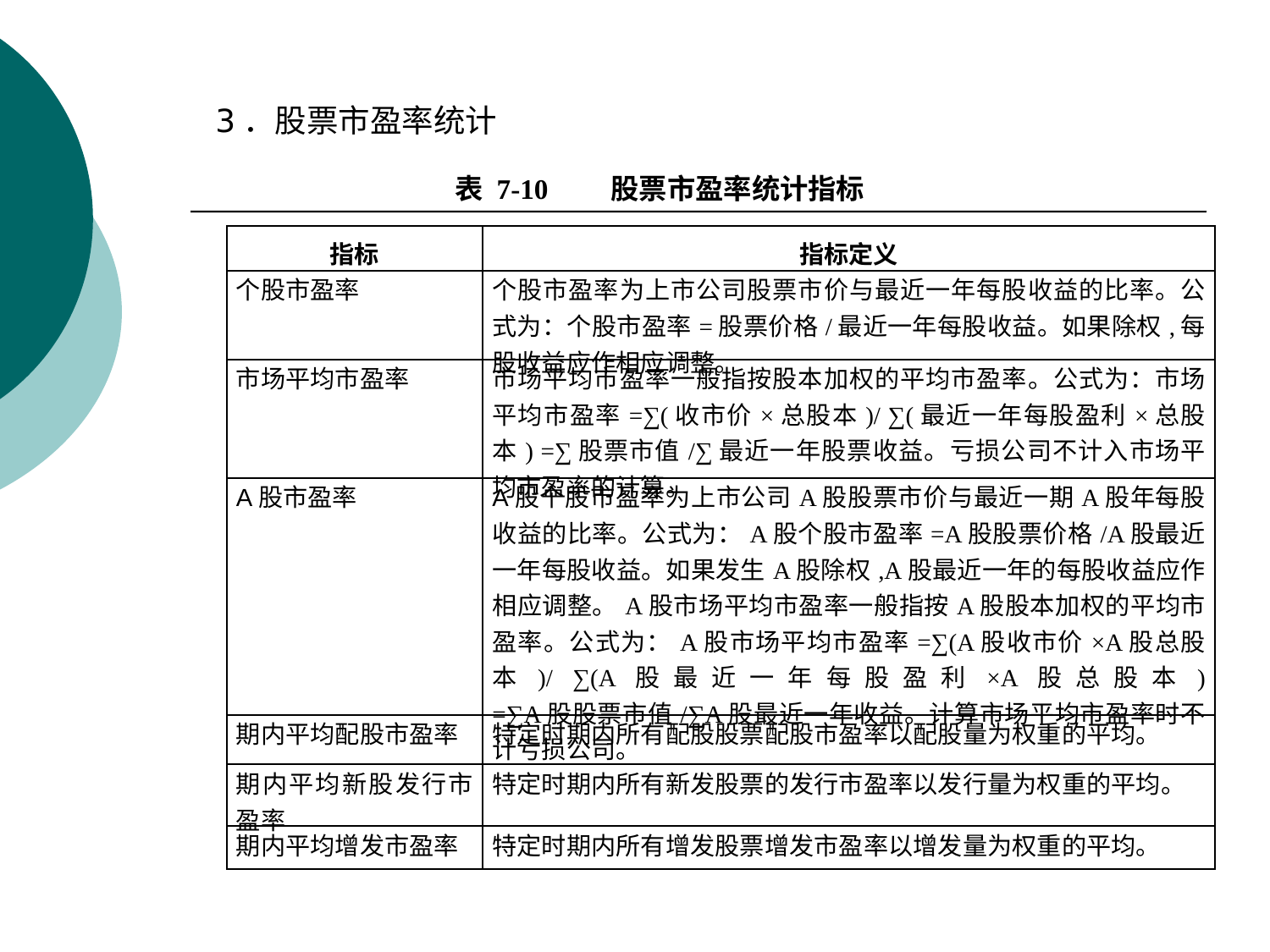

3．股票市盈率统计
表 7-10        股票市盈率统计指标
| 指标 | 指标定义 |
| --- | --- |
| 个股市盈率 | 个股市盈率为上市公司股票市价与最近一年每股收益的比率。公式为：个股市盈率=股票价格/最近一年每股收益。如果除权,每股收益应作相应调整。 |
| 市场平均市盈率 | 市场平均市盈率一般指按股本加权的平均市盈率。公式为：市场平均市盈率=∑(收市价×总股本)/ ∑(最近一年每股盈利×总股本) =∑股票市值/∑最近一年股票收益。亏损公司不计入市场平均市盈率的计算。 |
| A股市盈率 | A股个股市盈率为上市公司A股股票市价与最近一期A股年每股收益的比率。公式为：A股个股市盈率=A股股票价格/A股最近一年每股收益。如果发生A股除权,A股最近一年的每股收益应作相应调整。A股市场平均市盈率一般指按A股股本加权的平均市盈率。公式为：A股市场平均市盈率=∑(A股收市价×A股总股本)/ ∑(A股最近一年每股盈利×A股总股本) =∑A股股票市值/∑A股最近一年收益。计算市场平均市盈率时不计亏损公司。 |
| 期内平均配股市盈率 | 特定时期内所有配股股票配股市盈率以配股量为权重的平均。 |
| 期内平均新股发行市盈率 | 特定时期内所有新发股票的发行市盈率以发行量为权重的平均。 |
| 期内平均增发市盈率 | 特定时期内所有增发股票增发市盈率以增发量为权重的平均。 |